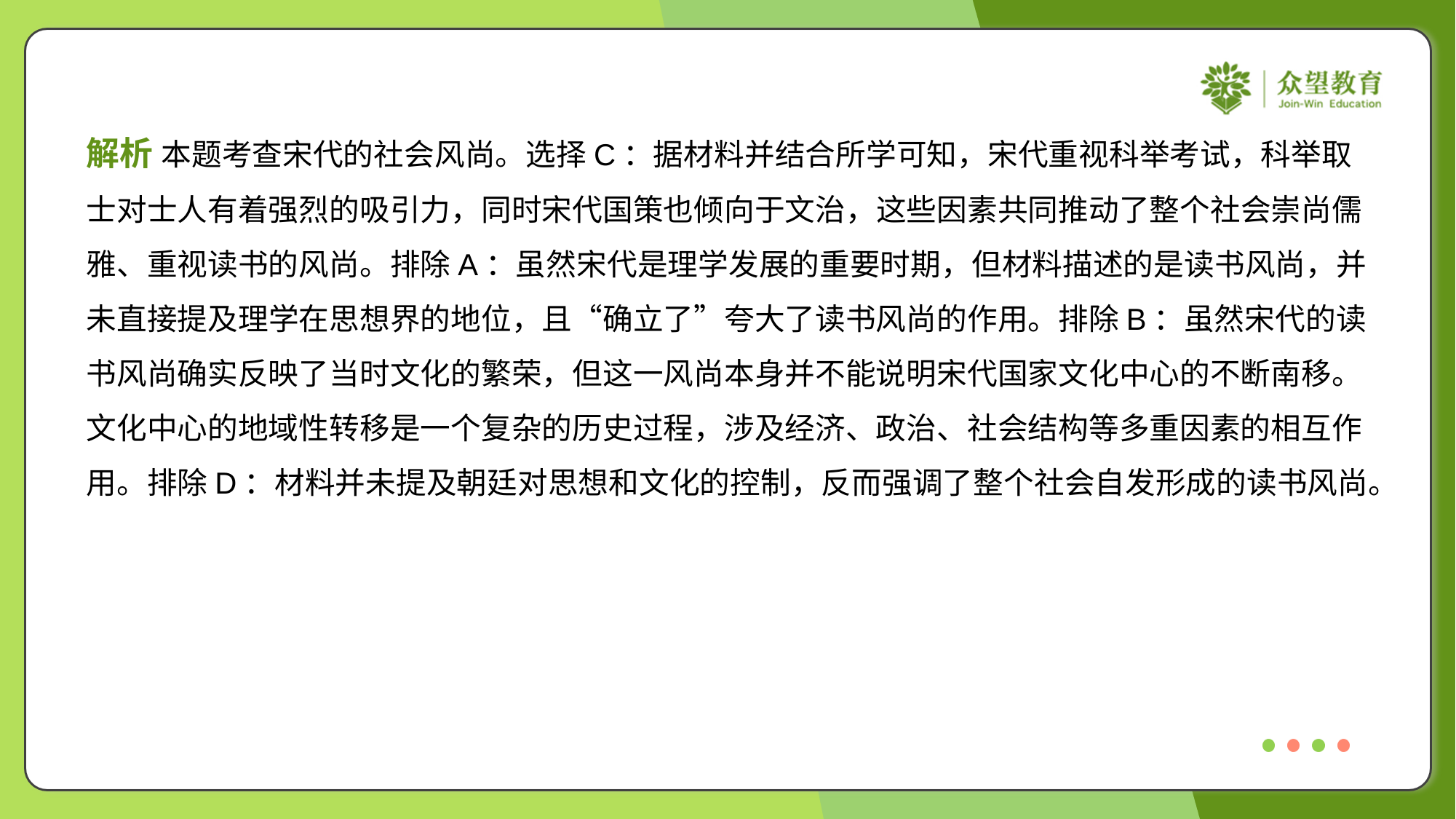

解析 本题考查宋代的社会风尚。选择C：据材料并结合所学可知，宋代重视科举考试，科举取
士对士人有着强烈的吸引力，同时宋代国策也倾向于文治，这些因素共同推动了整个社会崇尚儒
雅、重视读书的风尚。排除A：虽然宋代是理学发展的重要时期，但材料描述的是读书风尚，并
未直接提及理学在思想界的地位，且“确立了”夸大了读书风尚的作用。排除B：虽然宋代的读
书风尚确实反映了当时文化的繁荣，但这一风尚本身并不能说明宋代国家文化中心的不断南移。
文化中心的地域性转移是一个复杂的历史过程，涉及经济、政治、社会结构等多重因素的相互作
用。排除D：材料并未提及朝廷对思想和文化的控制，反而强调了整个社会自发形成的读书风尚。